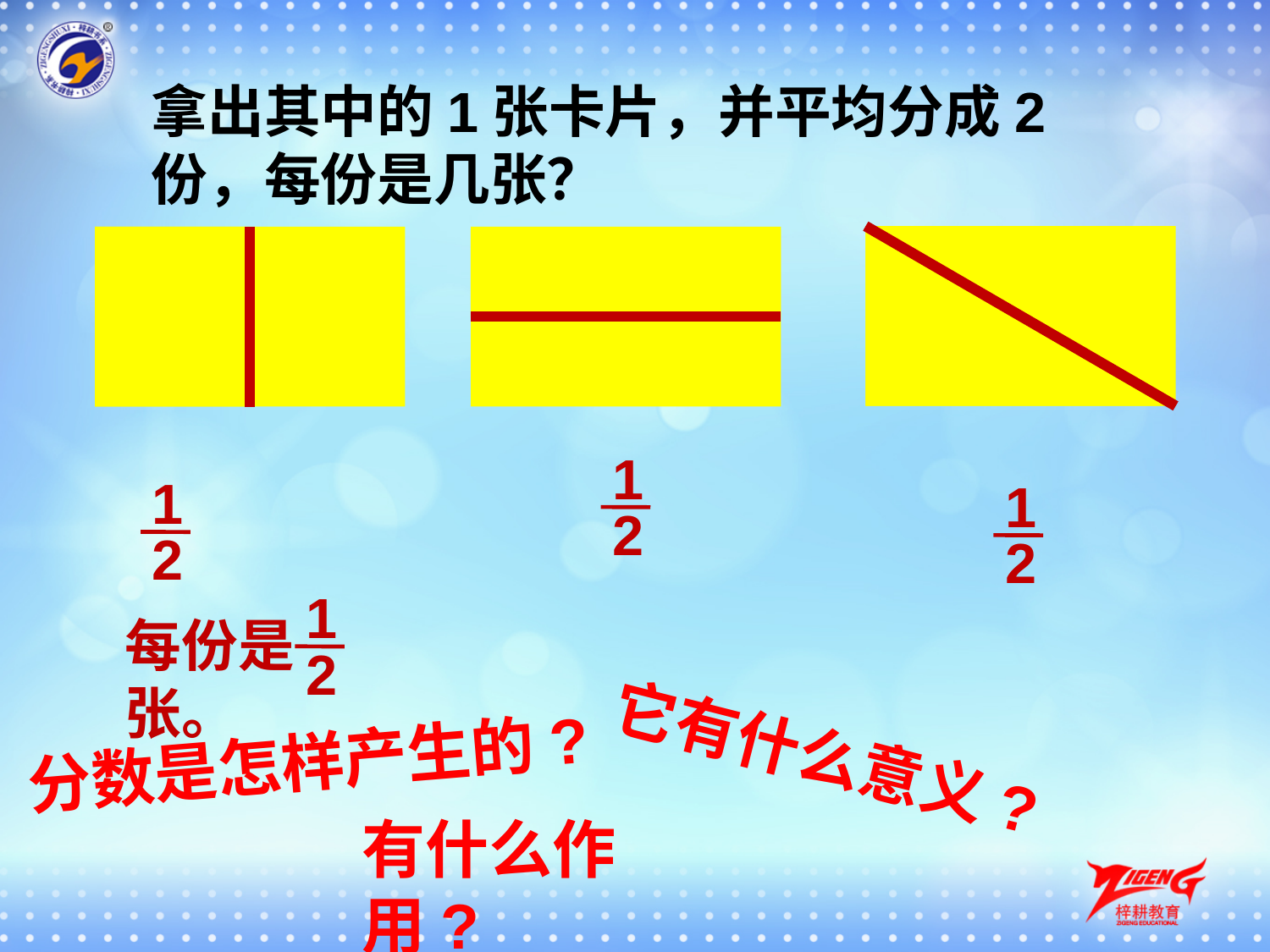

拿出其中的1张卡片，并平均分成2份，每份是几张？

1
2
1
2
1
2
1
2
每份是    张。
它有什么意义?
分数是怎样产生的?
有什么作用?